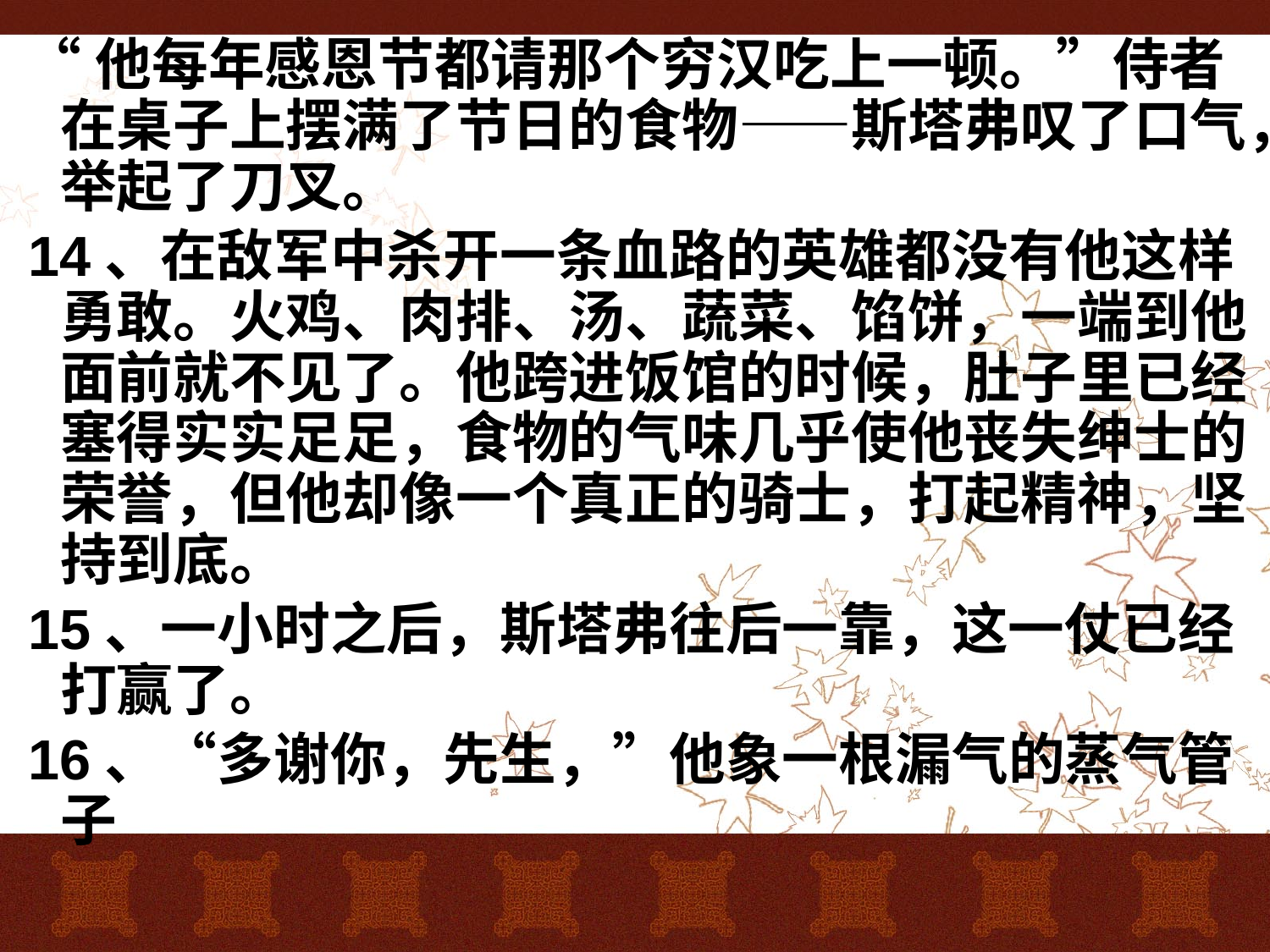

“他每年感恩节都请那个穷汉吃上一顿。”侍者在桌子上摆满了节日的食物——斯塔弗叹了口气，举起了刀叉。
 14、在敌军中杀开一条血路的英雄都没有他这样勇敢。火鸡、肉排、汤、蔬菜、馅饼，一端到他面前就不见了。他跨进饭馆的时候，肚子里已经塞得实实足足，食物的气味几乎使他丧失绅士的荣誉，但他却像一个真正的骑士，打起精神，坚持到底。
 15、一小时之后，斯塔弗往后一靠，这一仗已经打赢了。
 16、“多谢你，先生，”他象一根漏气的蒸气管子